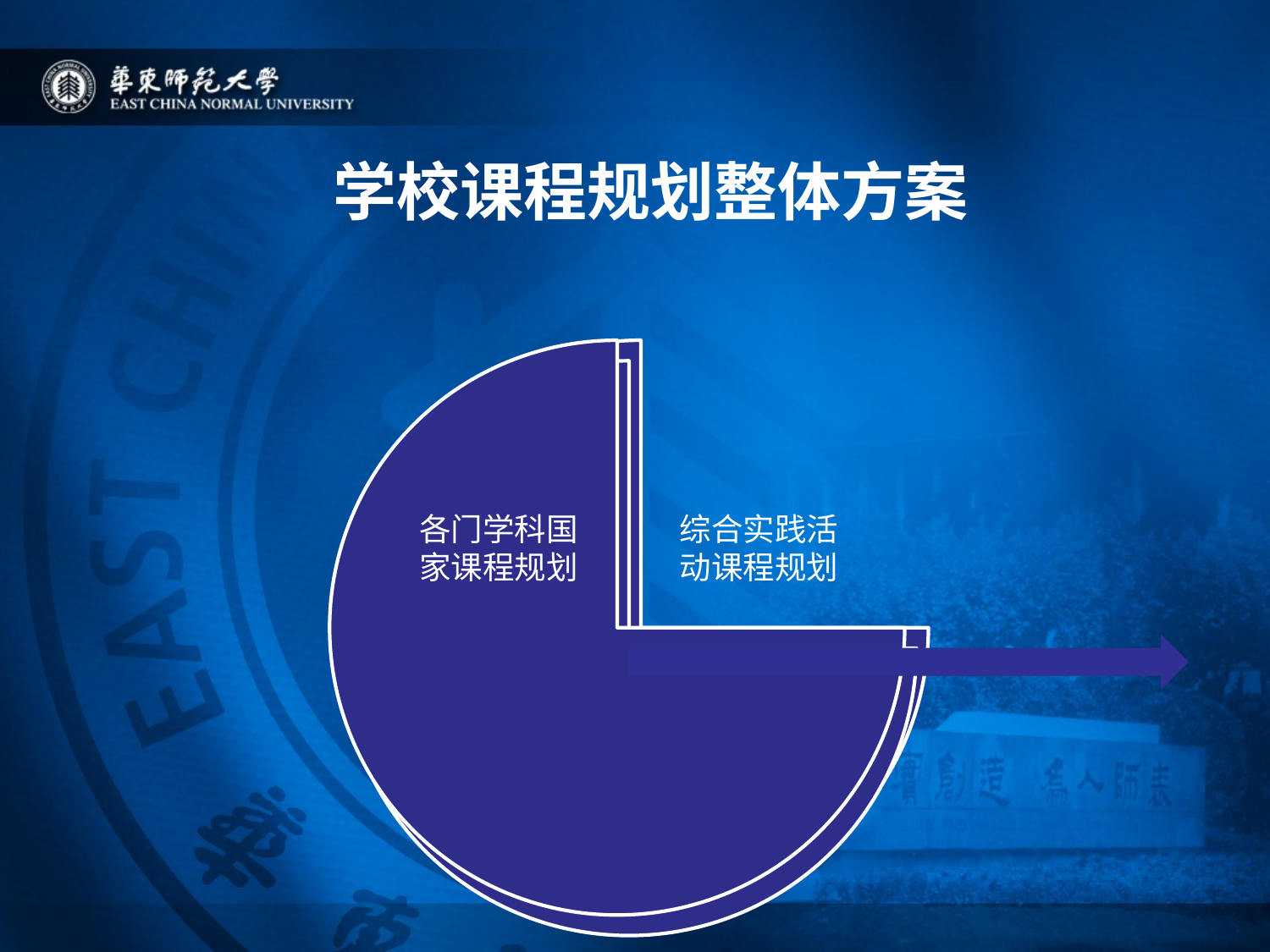

# 学校课程规划整体方案
综合实践活动课程规划
校本/选修课程规划
各门学科国家课程规划